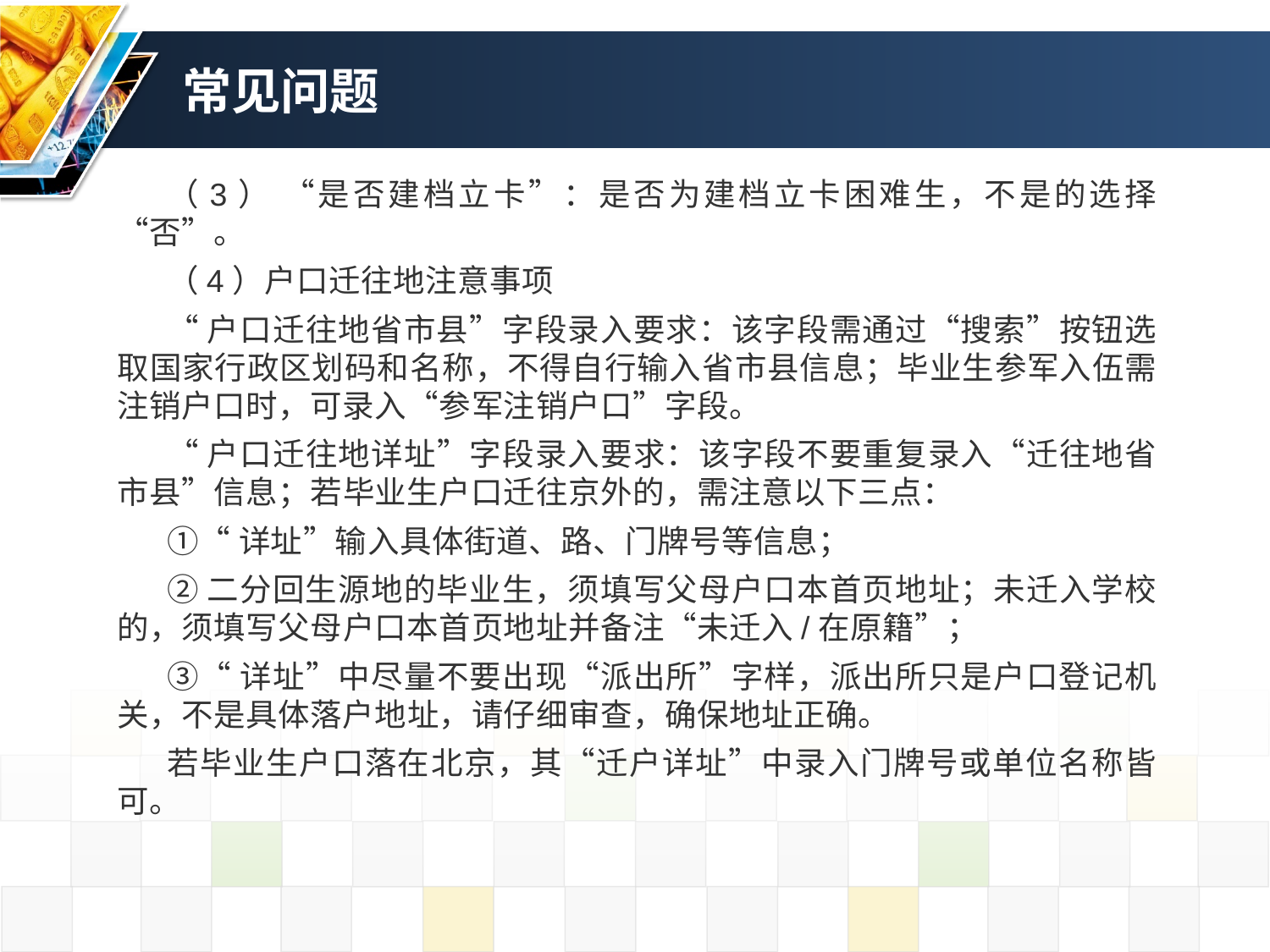

# 常见问题
（3） “是否建档立卡”：是否为建档立卡困难生，不是的选择“否”。
（4）户口迁往地注意事项
“户口迁往地省市县”字段录入要求：该字段需通过“搜索”按钮选取国家行政区划码和名称，不得自行输入省市县信息；毕业生参军入伍需注销户口时，可录入“参军注销户口”字段。
“户口迁往地详址”字段录入要求：该字段不要重复录入“迁往地省市县”信息；若毕业生户口迁往京外的，需注意以下三点：
①“详址”输入具体街道、路、门牌号等信息；
②二分回生源地的毕业生，须填写父母户口本首页地址；未迁入学校的，须填写父母户口本首页地址并备注“未迁入/在原籍”；
③“详址”中尽量不要出现“派出所”字样，派出所只是户口登记机关，不是具体落户地址，请仔细审查，确保地址正确。
若毕业生户口落在北京，其“迁户详址”中录入门牌号或单位名称皆可。